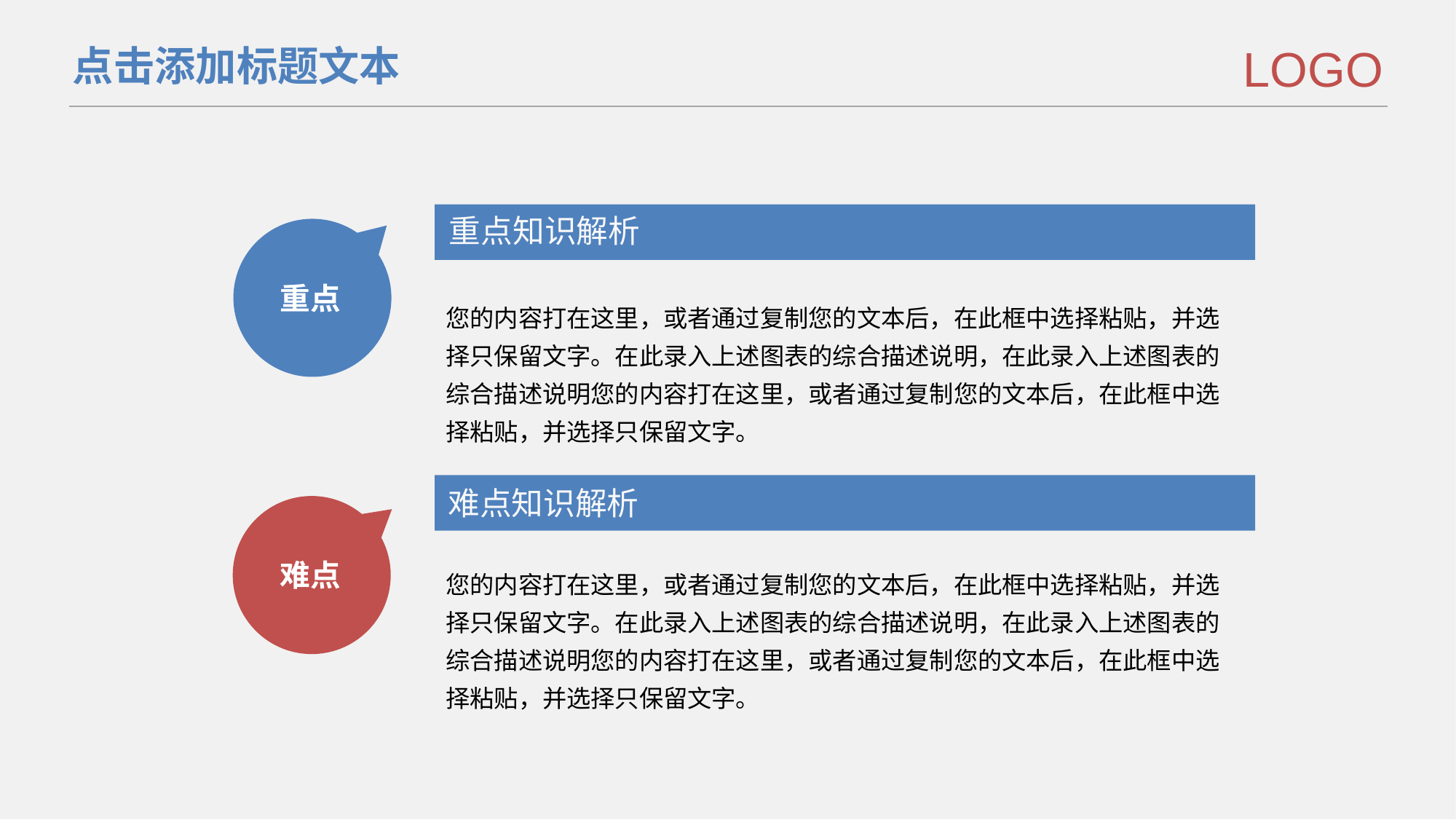

LOGO
点击添加标题文本

重点知识解析
重点
您的内容打在这里，或者通过复制您的文本后，在此框中选择粘贴，并选择只保留文字。在此录入上述图表的综合描述说明，在此录入上述图表的综合描述说明您的内容打在这里，或者通过复制您的文本后，在此框中选择粘贴，并选择只保留文字。

难点知识解析

难点
您的内容打在这里，或者通过复制您的文本后，在此框中选择粘贴，并选择只保留文字。在此录入上述图表的综合描述说明，在此录入上述图表的综合描述说明您的内容打在这里，或者通过复制您的文本后，在此框中选择粘贴，并选择只保留文字。